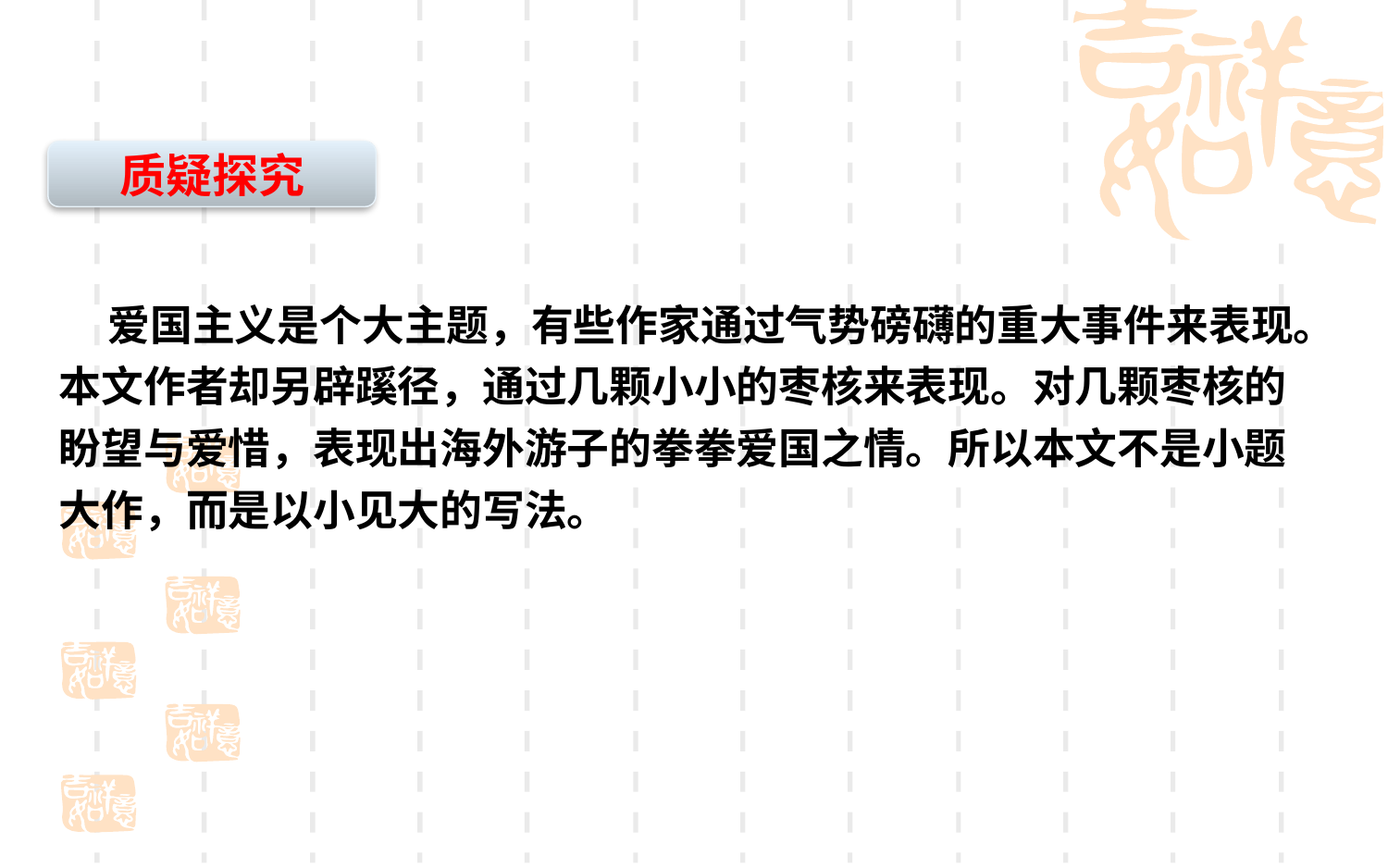

质疑探究
    爱国主义是个大主题，有些作家通过气势磅礴的重大事件来表现。本文作者却另辟蹊径，通过几颗小小的枣核来表现。对几颗枣核的盼望与爱惜，表现出海外游子的拳拳爱国之情。所以本文不是小题大作，而是以小见大的写法。